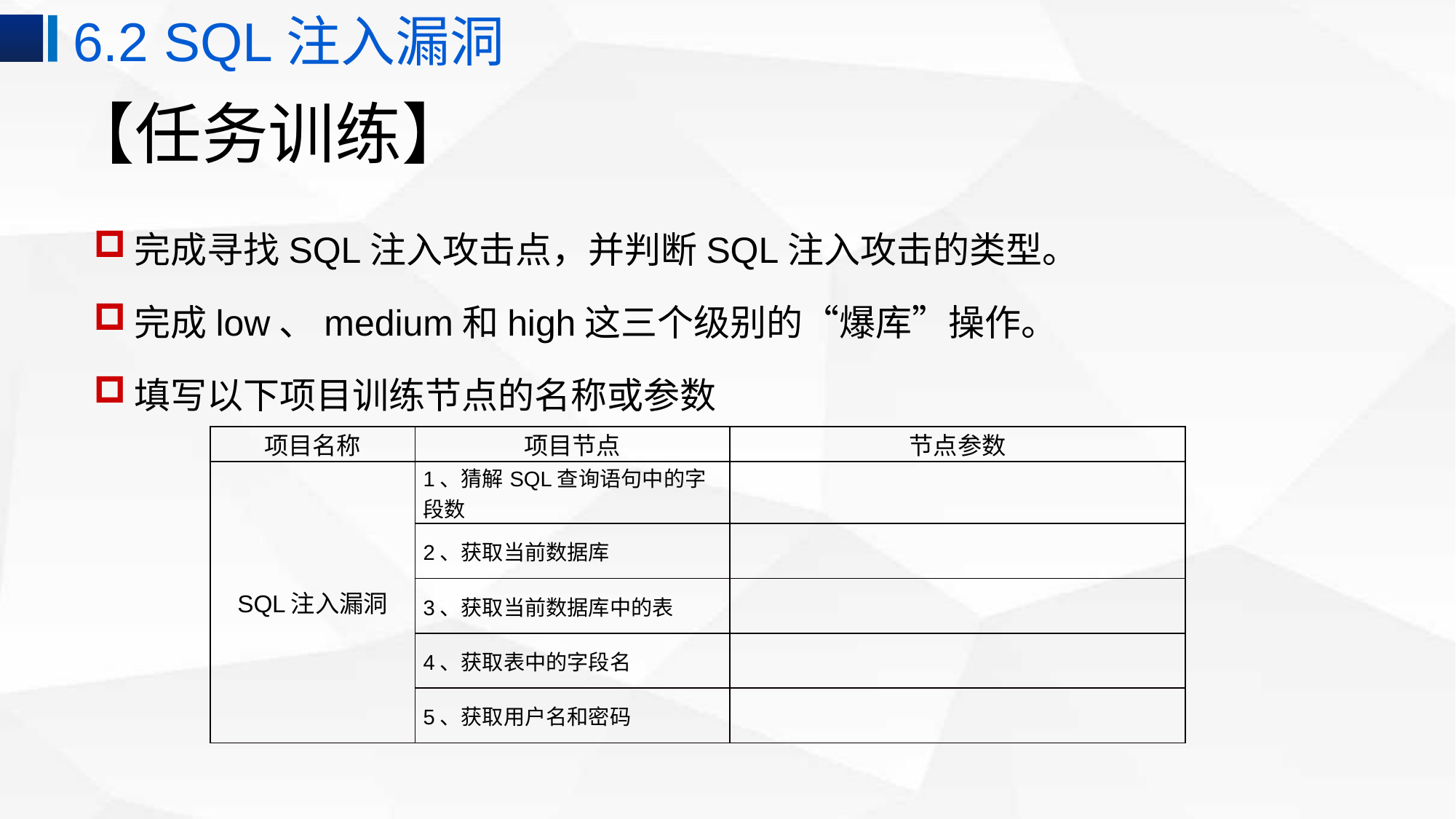

6.2 SQL注入漏洞

# 【任务训练】
完成寻找SQL注入攻击点，并判断SQL注入攻击的类型。
完成low、medium和high这三个级别的“爆库”操作。
填写以下项目训练节点的名称或参数

| 项目名称 | 项目节点 | 节点参数 |
| --- | --- | --- |
| SQL注入漏洞 | 1、猜解SQL查询语句中的字段数 |  |
|  | 2、获取当前数据库 |  |
|  | 3、获取当前数据库中的表 |  |
|  | 4、获取表中的字段名 |  |
|  | 5、获取用户名和密码 |  |